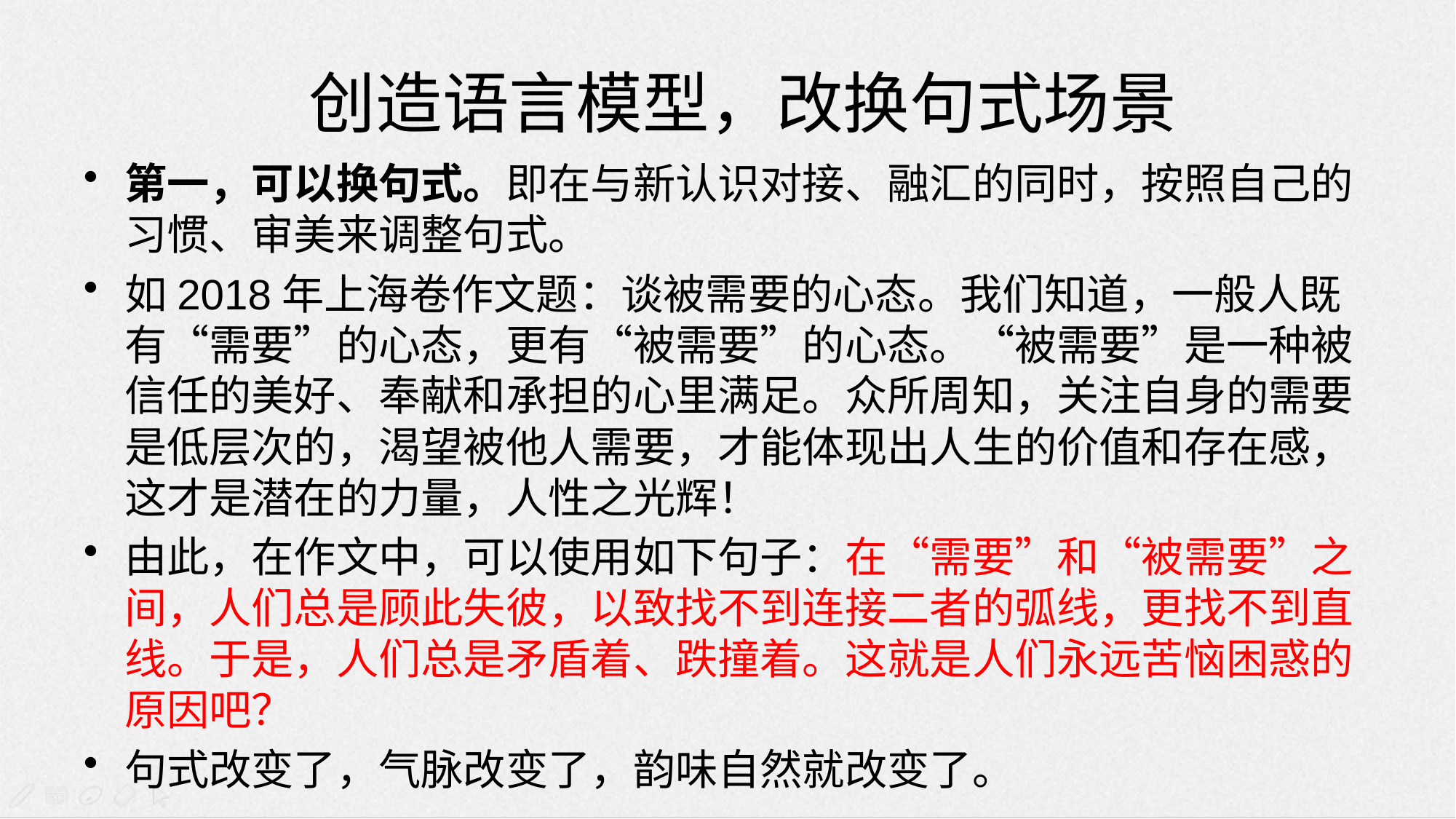

# 创造语言模型，改换句式场景
第一，可以换句式。即在与新认识对接、融汇的同时，按照自己的习惯、审美来调整句式。
如2018年上海卷作文题：谈被需要的心态。我们知道，一般人既有“需要”的心态，更有“被需要”的心态。“被需要”是一种被信任的美好、奉献和承担的心里满足。众所周知，关注自身的需要是低层次的，渴望被他人需要，才能体现出人生的价值和存在感，这才是潜在的力量，人性之光辉！
由此，在作文中，可以使用如下句子：在“需要”和“被需要”之间，人们总是顾此失彼，以致找不到连接二者的弧线，更找不到直线。于是，人们总是矛盾着、跌撞着。这就是人们永远苦恼困惑的原因吧？
句式改变了，气脉改变了，韵味自然就改变了。